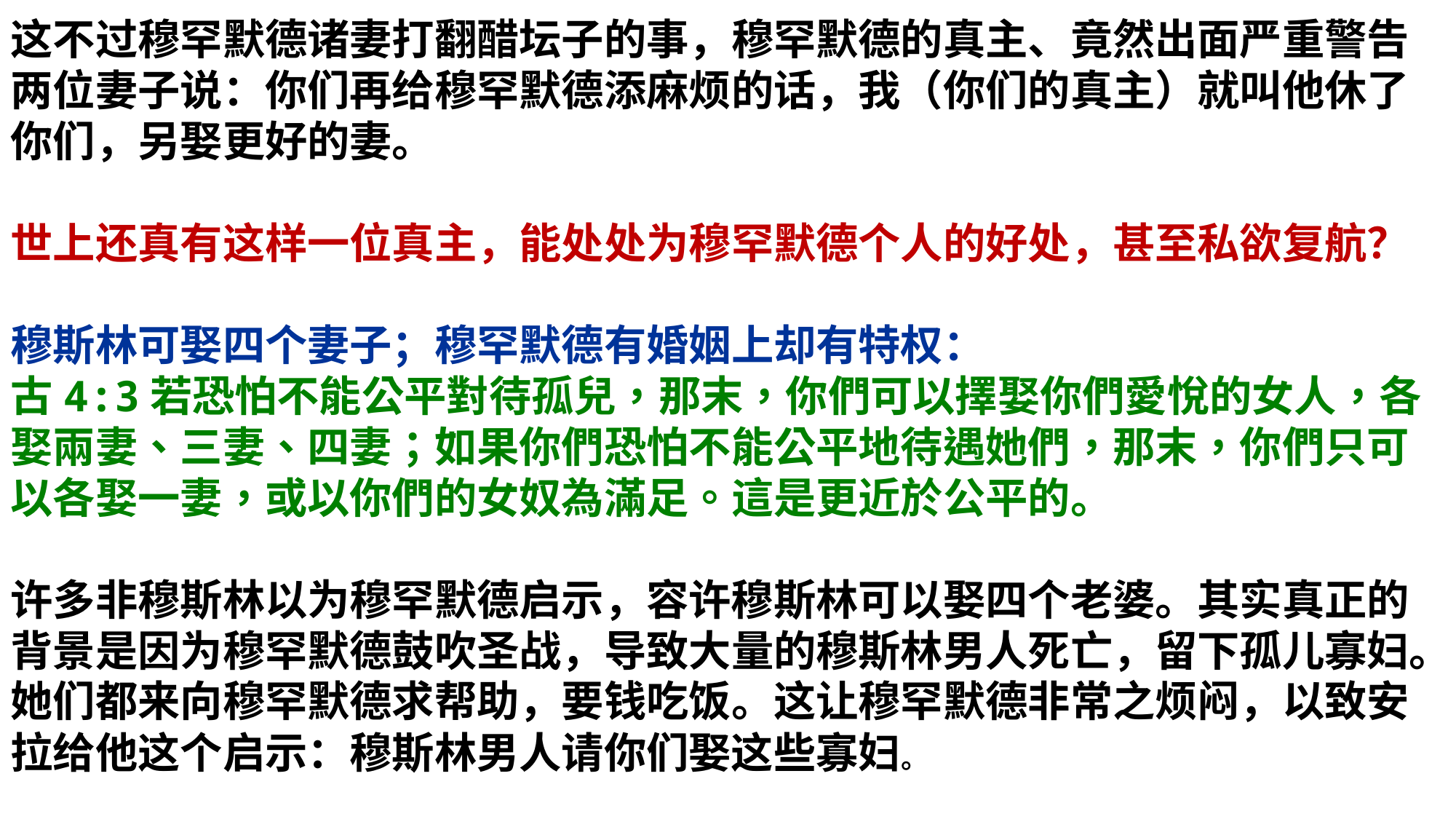

这不过穆罕默德诸妻打翻醋坛子的事，穆罕默德的真主、竟然出面严重警告两位妻子说：你们再给穆罕默德添麻烦的话，我（你们的真主）就叫他休了你们，另娶更好的妻。

世上还真有这样一位真主，能处处为穆罕默德个人的好处，甚至私欲复航？

穆斯林可娶四个妻子；穆罕默德有婚姻上却有特权：
古4:3若恐怕不能公平對待孤兒，那末，你們可以擇娶你們愛悅的女人，各娶兩妻、三妻、四妻；如果你們恐怕不能公平地待遇她們，那末，你們只可以各娶一妻，或以你們的女奴為滿足。這是更近於公平的。

许多非穆斯林以为穆罕默德启示，容许穆斯林可以娶四个老婆。其实真正的背景是因为穆罕默德鼓吹圣战，导致大量的穆斯林男人死亡，留下孤儿寡妇。她们都来向穆罕默德求帮助，要钱吃饭。这让穆罕默德非常之烦闷，以致安拉给他这个启示：穆斯林男人请你们娶这些寡妇。